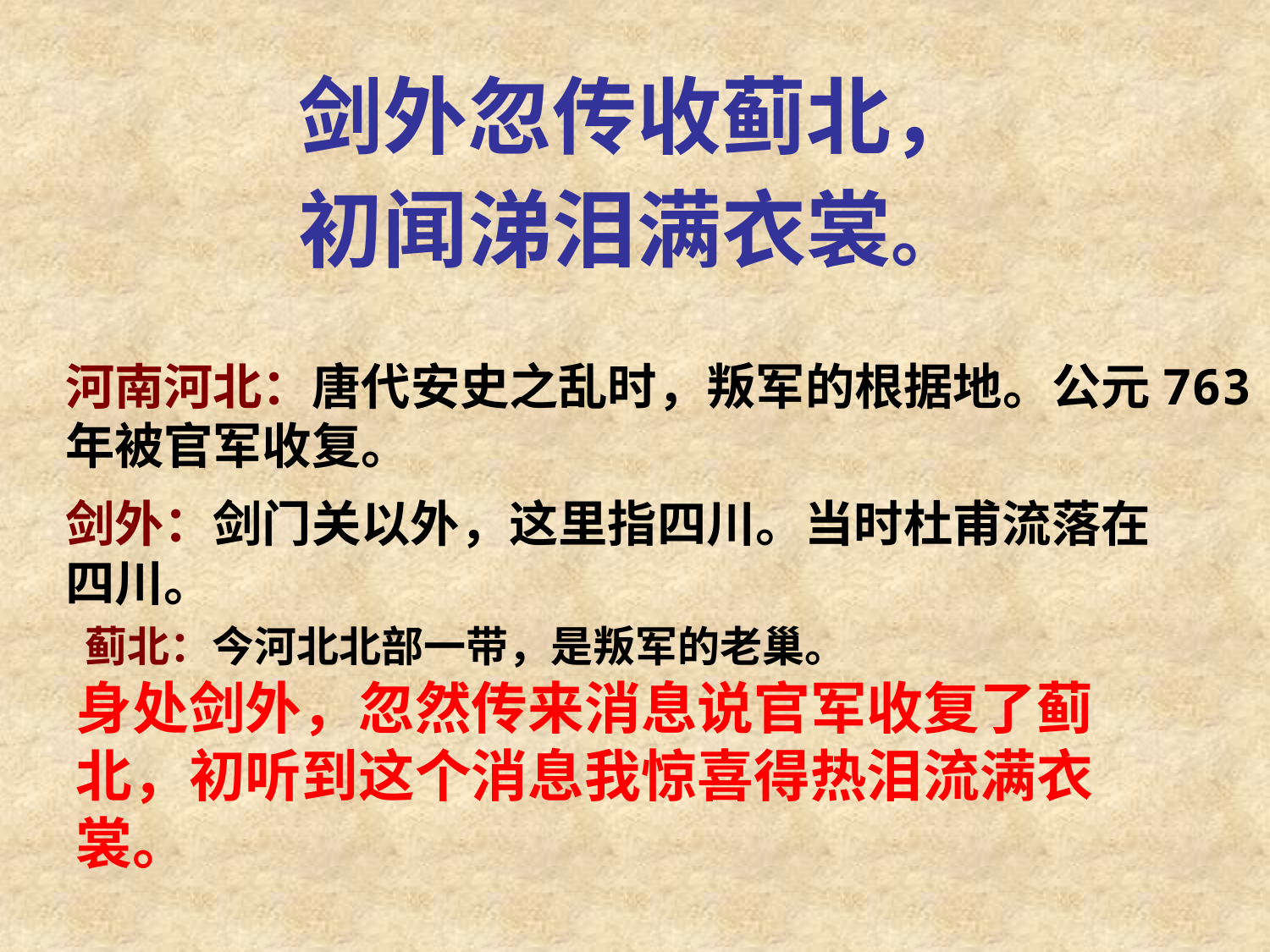

剑外忽传收蓟北，
初闻涕泪满衣裳。
河南河北：唐代安史之乱时，叛军的根据地。公元763年被官军收复。
剑外：剑门关以外，这里指四川。当时杜甫流落在四川。
 蓟北：今河北北部一带，是叛军的老巢。
身处剑外，忽然传来消息说官军收复了蓟北，初听到这个消息我惊喜得热泪流满衣裳。